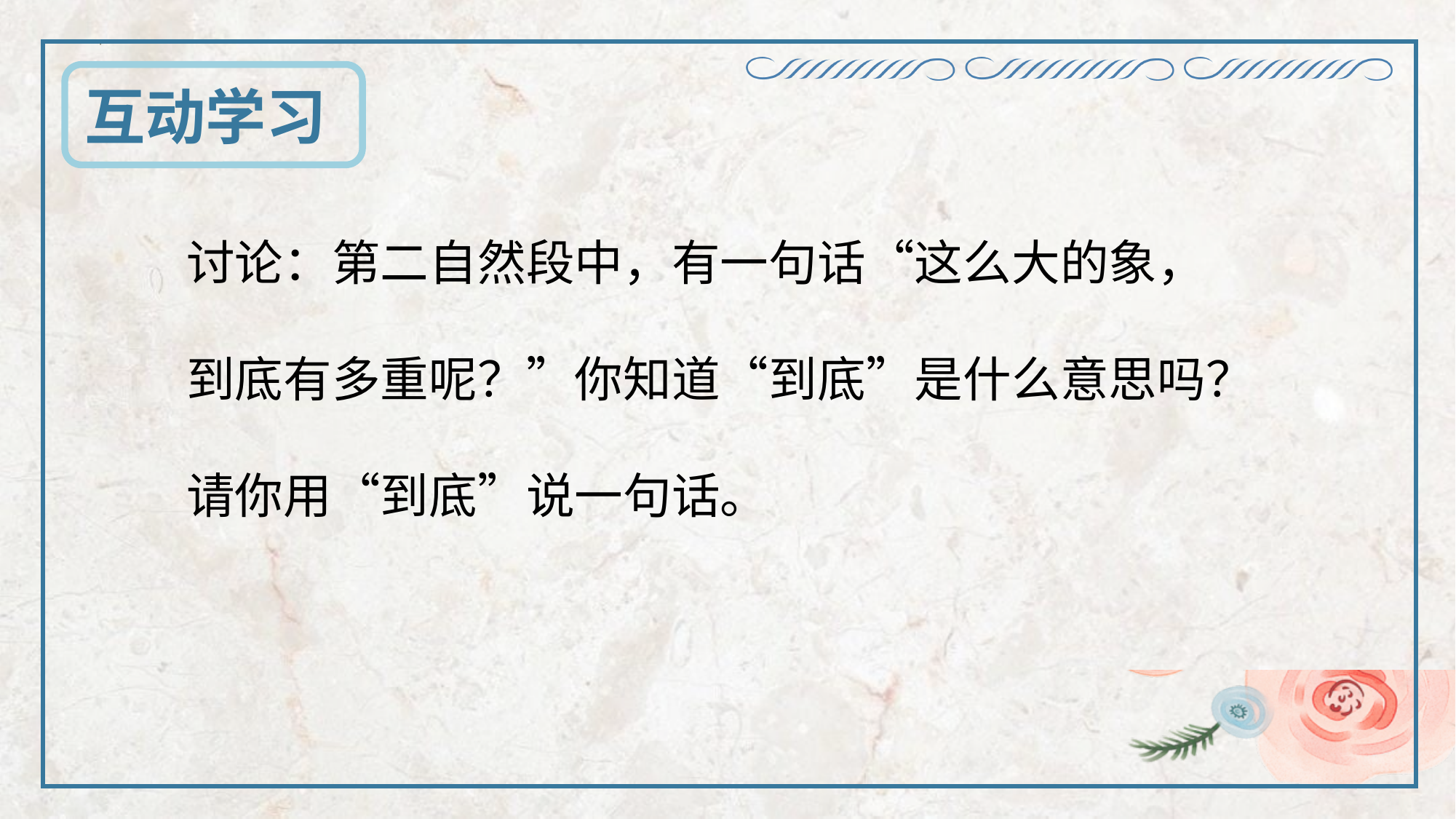

互动学习
讨论：第二自然段中，有一句话“这么大的象，

到底有多重呢？”你知道“到底”是什么意思吗？

请你用“到底”说一句话。